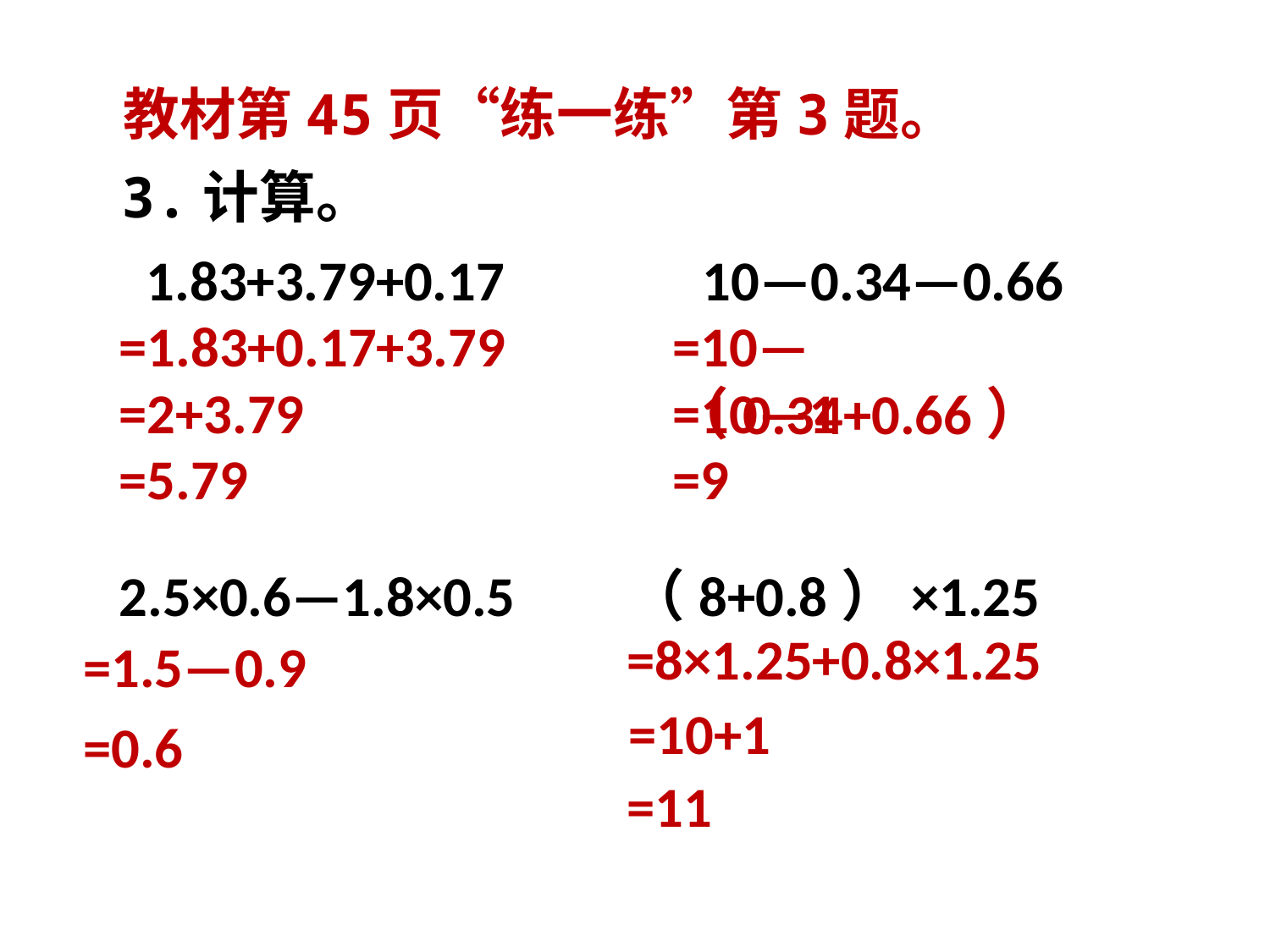

教材第45页“练一练”第3题。
3.计算。
1.83+3.79+0.17
10—0.34—0.66
=1.83+0.17+3.79
=10—（0.34+0.66）
=2+3.79
=10—1
=5.79
=9
2.5×0.6—1.8×0.5
（8+0.8）×1.25
=8×1.25+0.8×1.25
=1.5—0.9
=10+1
=0.6
=11